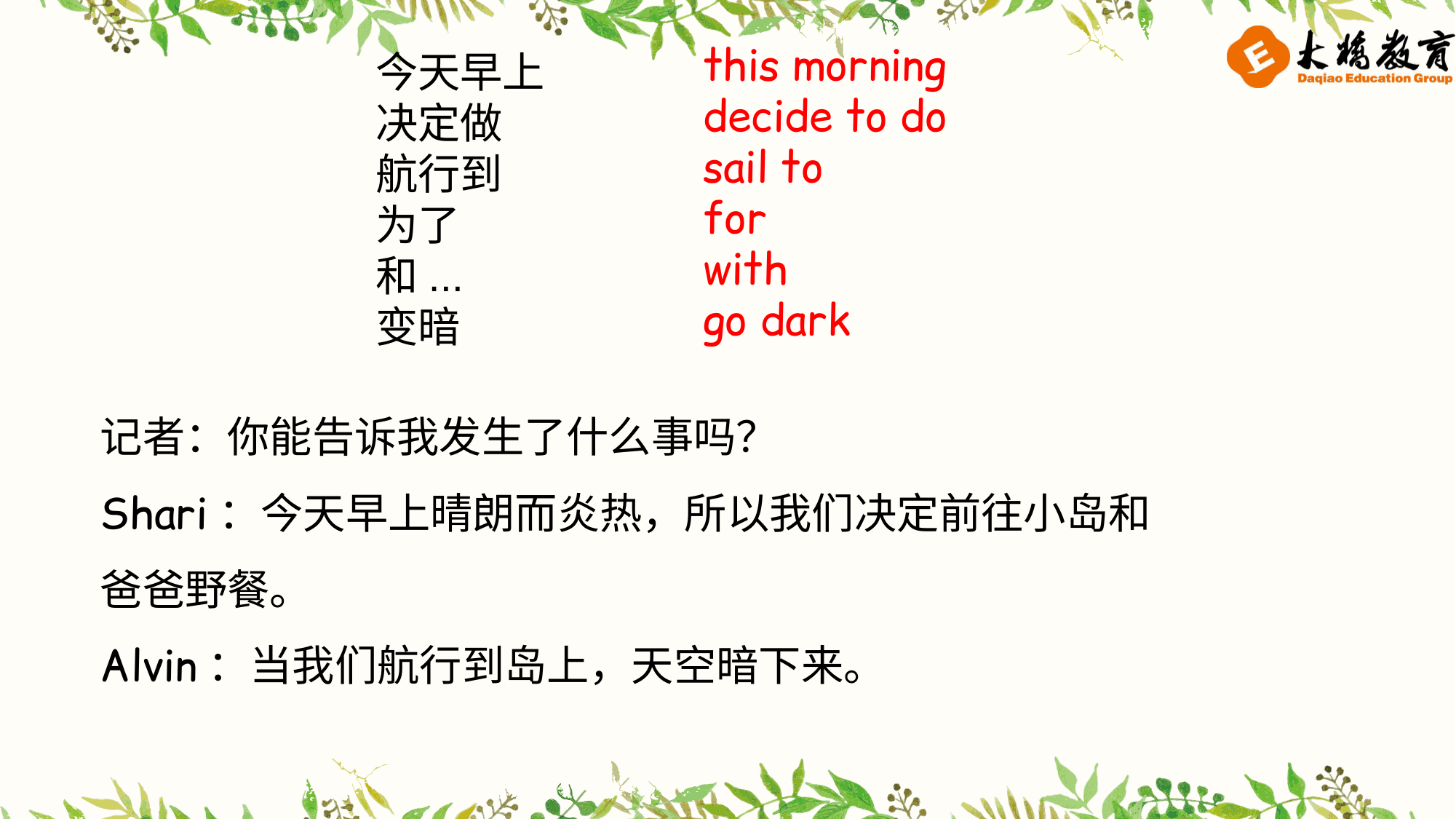

this morning
decide to do
sail to
for
with
go dark
今天早上
决定做
航行到
为了
和...
变暗
记者：你能告诉我发生了什么事吗？
Shari：今天早上晴朗而炎热，所以我们决定前往小岛和爸爸野餐。
Alvin：当我们航行到岛上，天空暗下来。